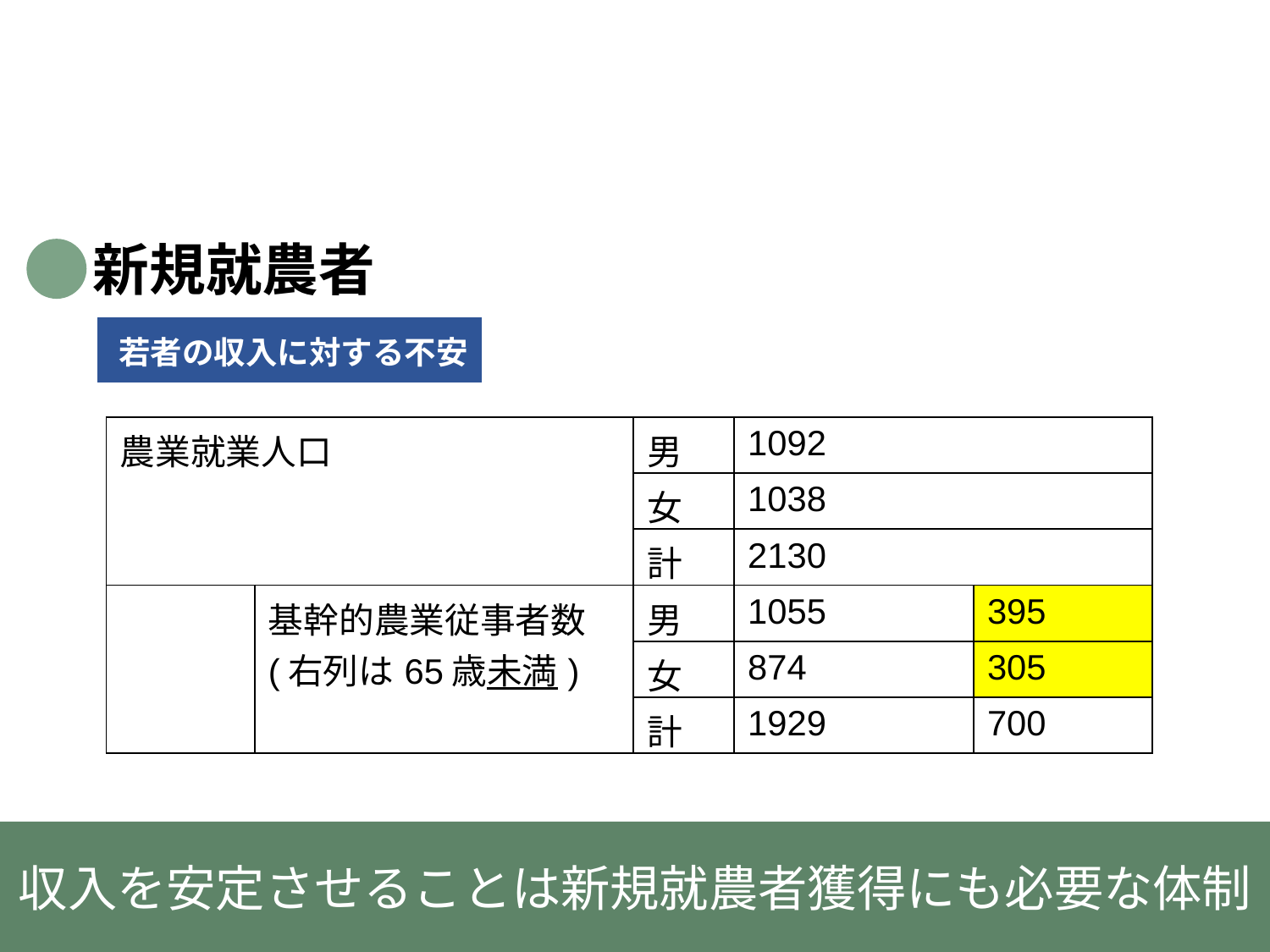

新規就農者

若者の収入に対する不安
| 農業就業人口 |  | 男 | 1092 |  |
| --- | --- | --- | --- | --- |
|  |  | 女 | 1038 |  |
|  |  | 計 | 2130 |  |
|  | 基幹的農業従事者数 (右列は65歳未満) | 男 | 1055 | 395 |
|  |  | 女 | 874 | 305 |
|  |  | 計 | 1929 | 700 |
収入を安定させることは新規就農者獲得にも必要な体制